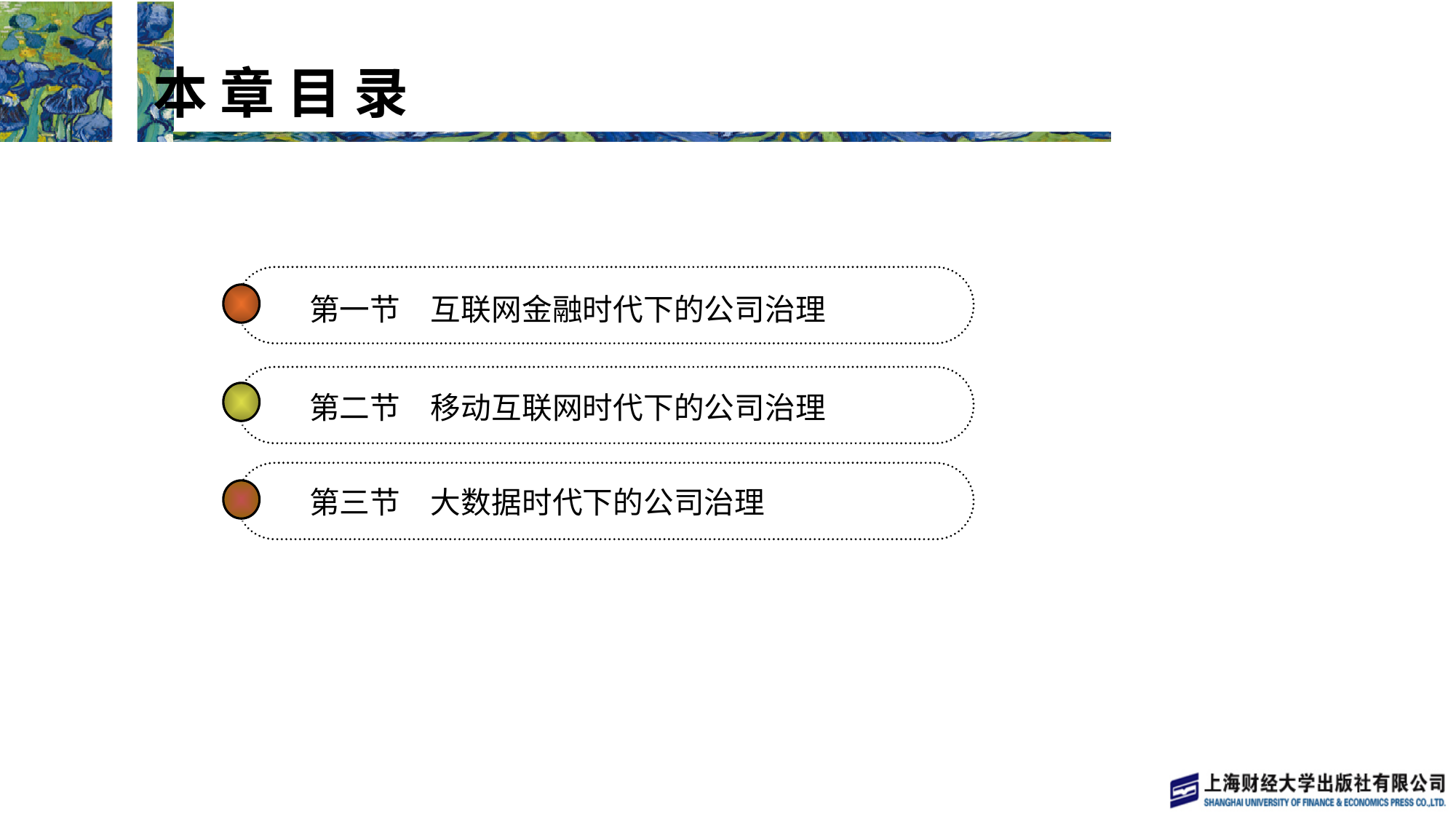

本  章  目   录
         本 章 目 录

第一节　互联网金融时代下的公司治理

第二节　移动互联网时代下的公司治理

第三节　大数据时代下的公司治理